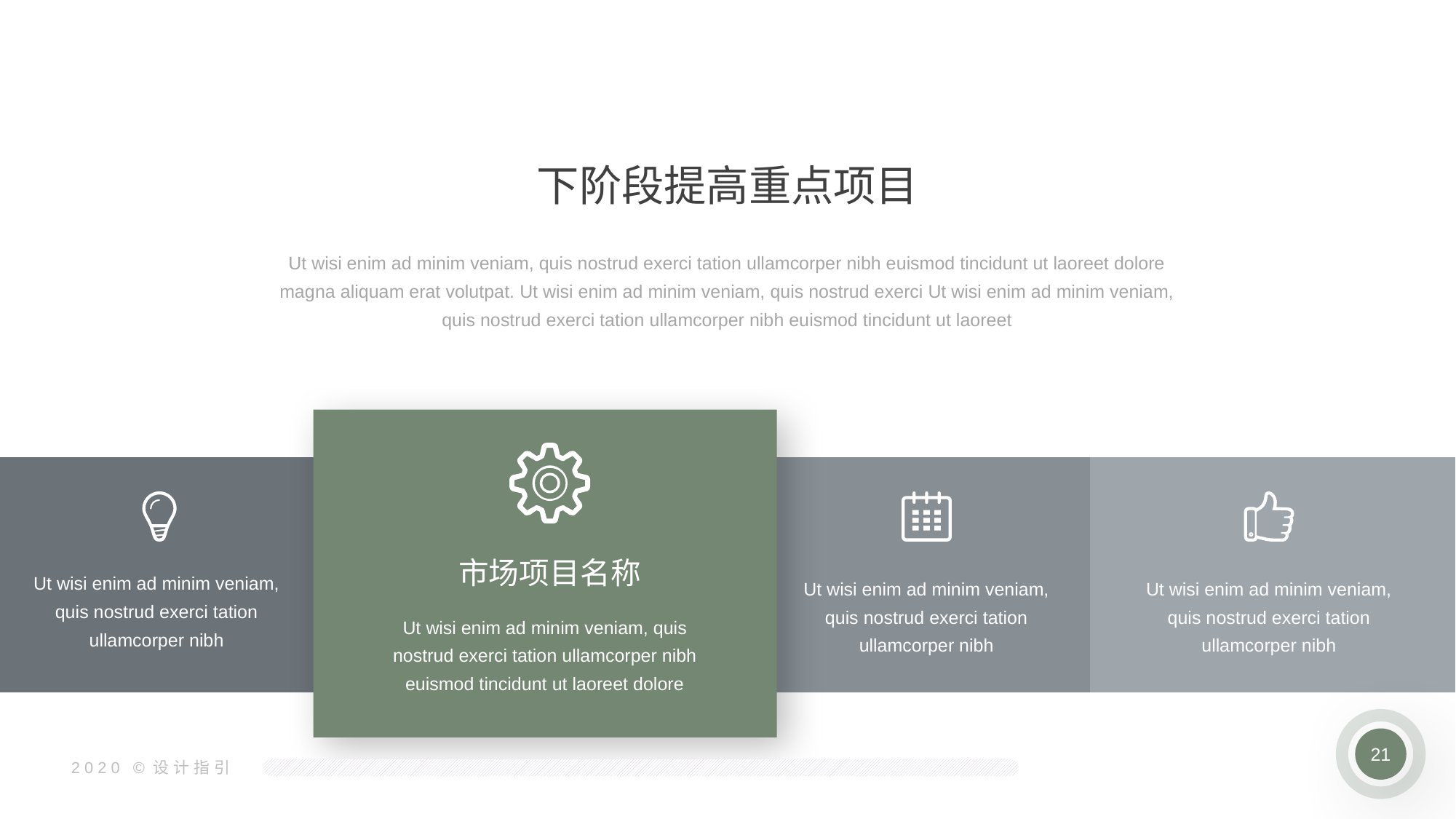

下阶段提高重点项目
Ut wisi enim ad minim veniam, quis nostrud exerci tation ullamcorper nibh euismod tincidunt ut laoreet dolore magna aliquam erat volutpat. Ut wisi enim ad minim veniam, quis nostrud exerci Ut wisi enim ad minim veniam, quis nostrud exerci tation ullamcorper nibh euismod tincidunt ut laoreet

市场项目名称
Ut wisi enim ad minim veniam, quis nostrud exerci tation ullamcorper nibh
Ut wisi enim ad minim veniam, quis nostrud exerci tation ullamcorper nibh
Ut wisi enim ad minim veniam, quis nostrud exerci tation ullamcorper nibh
Ut wisi enim ad minim veniam, quis nostrud exerci tation ullamcorper nibh euismod tincidunt ut laoreet dolore

21
2020 ©设计指引